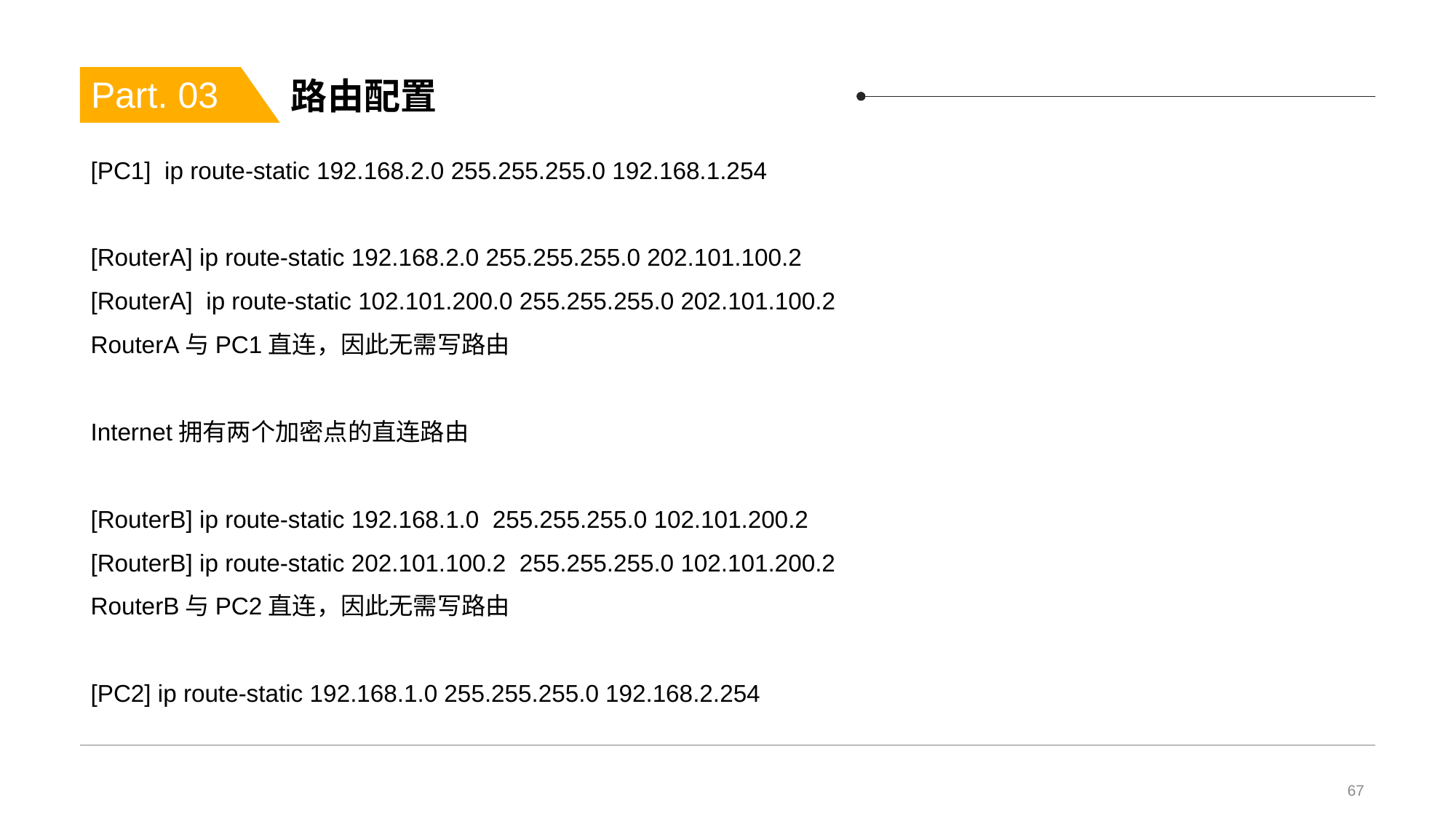

# 路由配置
Part. 03
[PC1]  ip route-static 192.168.2.0 255.255.255.0 192.168.1.254

[RouterA] ip route-static 192.168.2.0 255.255.255.0 202.101.100.2
[RouterA]  ip route-static 102.101.200.0 255.255.255.0 202.101.100.2
RouterA与PC1直连，因此无需写路由

Internet拥有两个加密点的直连路由

[RouterB] ip route-static 192.168.1.0  255.255.255.0 102.101.200.2
[RouterB] ip route-static 202.101.100.2  255.255.255.0 102.101.200.2
RouterB与PC2直连，因此无需写路由

[PC2] ip route-static 192.168.1.0 255.255.255.0 192.168.2.254
67